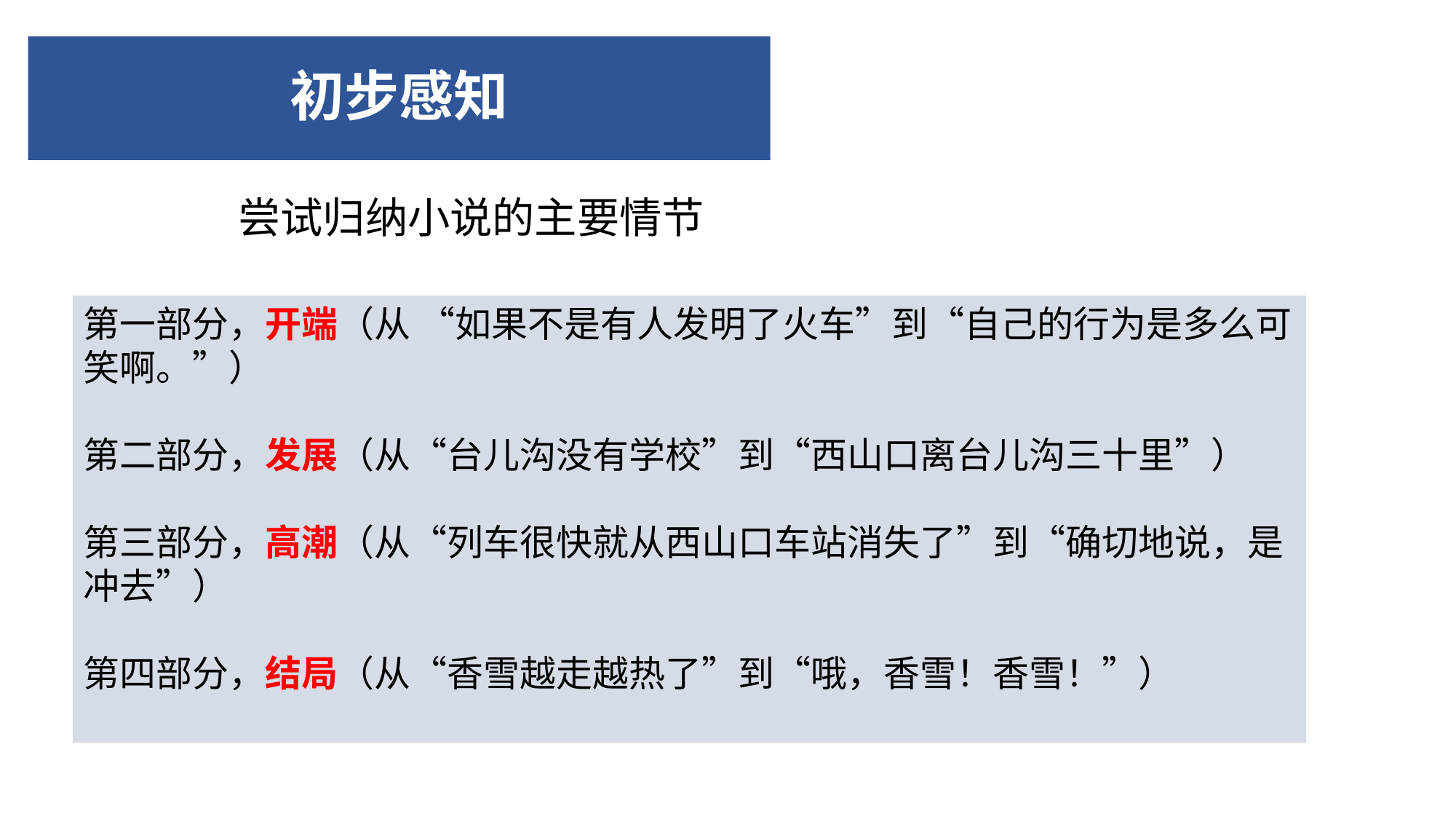

# 初步感知
尝试归纳小说的主要情节
第一部分，开端（从 “如果不是有人发明了火车”到“自己的行为是多么可笑啊。”）

第二部分，发展（从“台儿沟没有学校”到“西山口离台儿沟三十里”）

第三部分，高潮（从“列车很快就从西山口车站消失了”到“确切地说，是冲去”）

第四部分，结局（从“香雪越走越热了”到“哦，香雪！香雪！”）